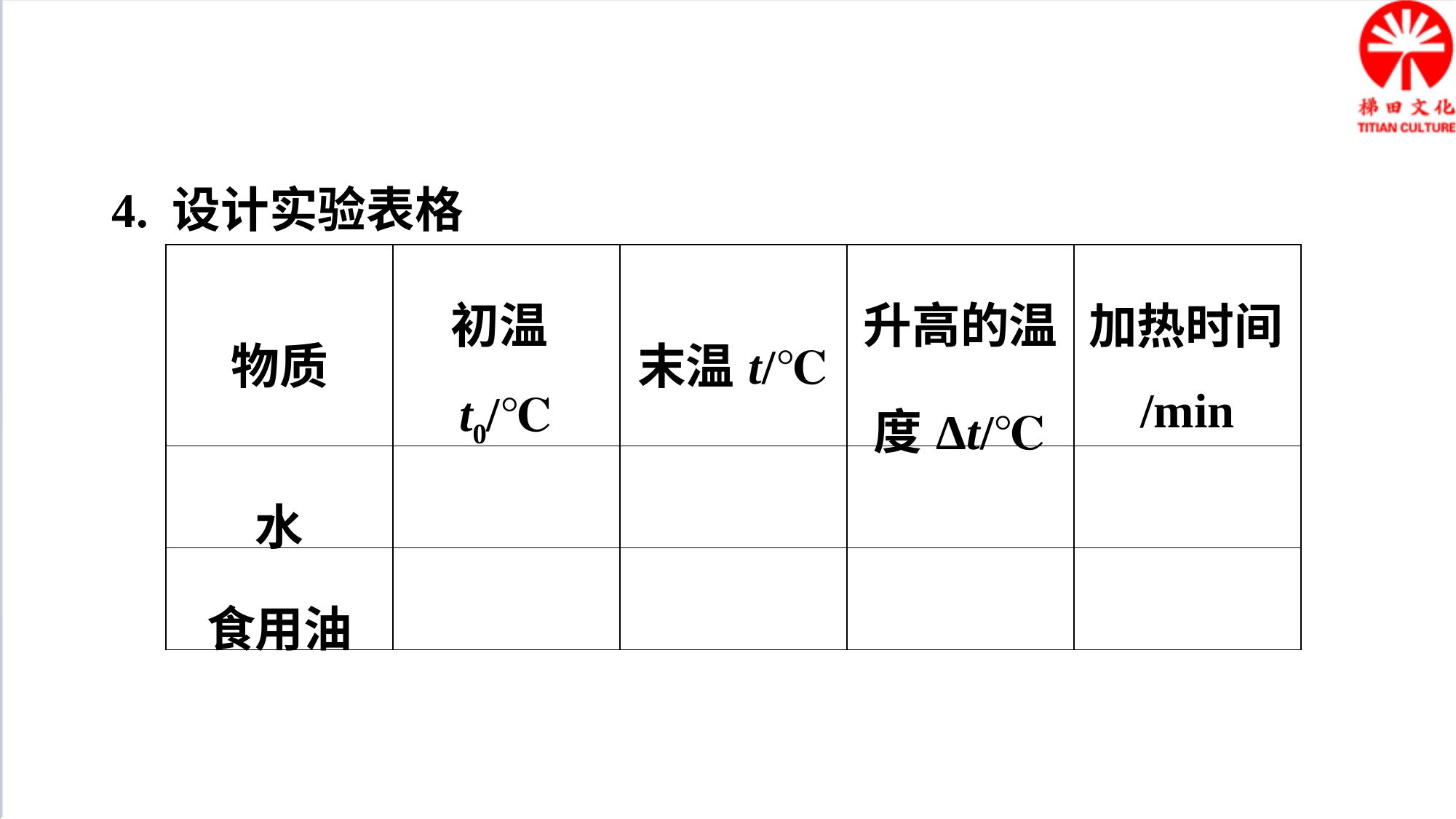

4. 设计实验表格
| 物质 | 初温t0/℃ | 末温t/℃ | 升高的温度Δt/℃ | 加热时间/min |
| --- | --- | --- | --- | --- |
| 水 |  |  |  |  |
| 食用油 |  |  |  |  |